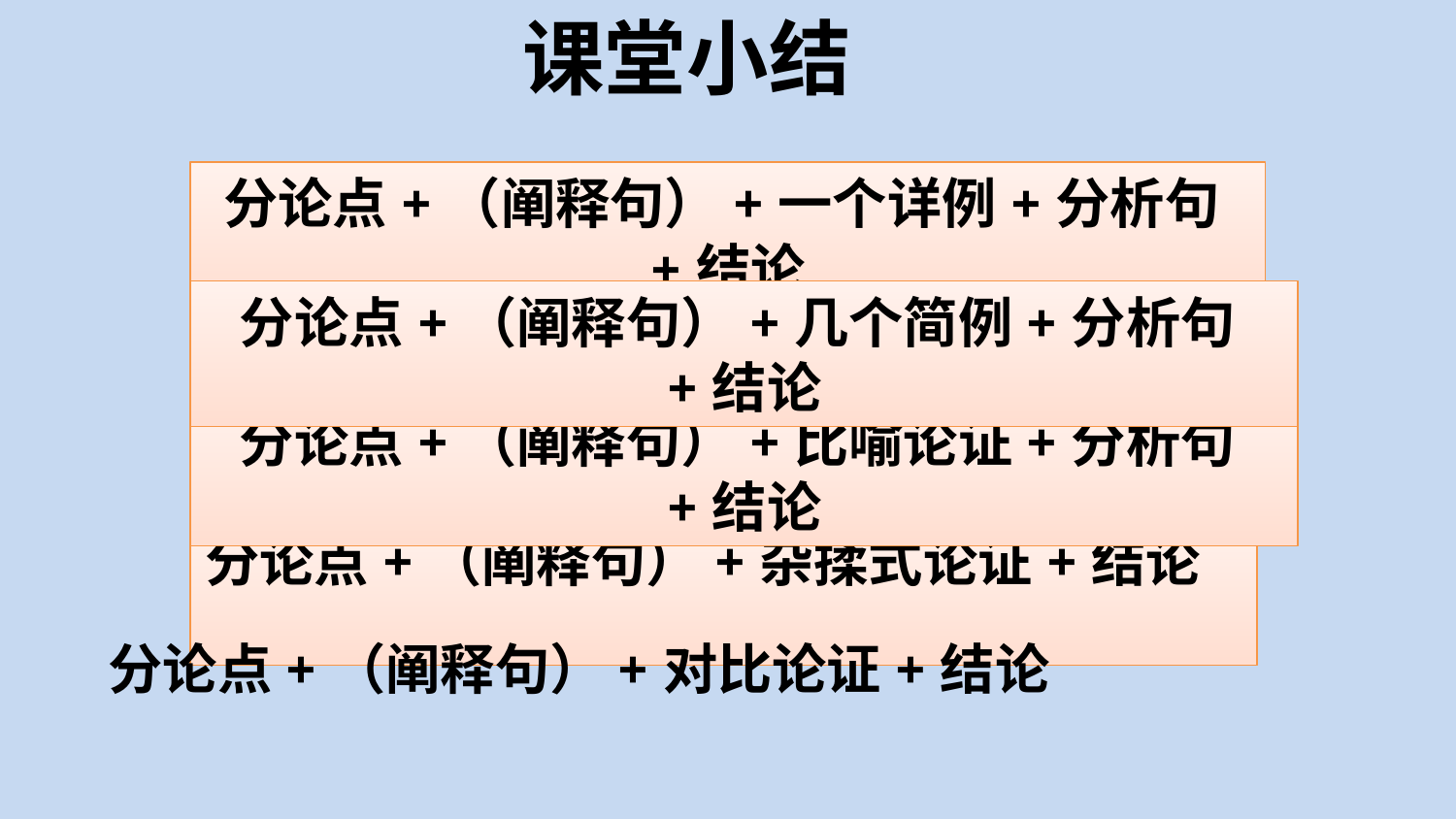

课堂小结
分论点+（阐释句）+一个详例+分析句+结论
分论点+（阐释句）+几个简例+分析句+结论
分论点+（阐释句）+比喻论证+分析句+结论
分论点+（阐释句）+杂揉式论证+结论
分论点+（阐释句）+对比论证+结论